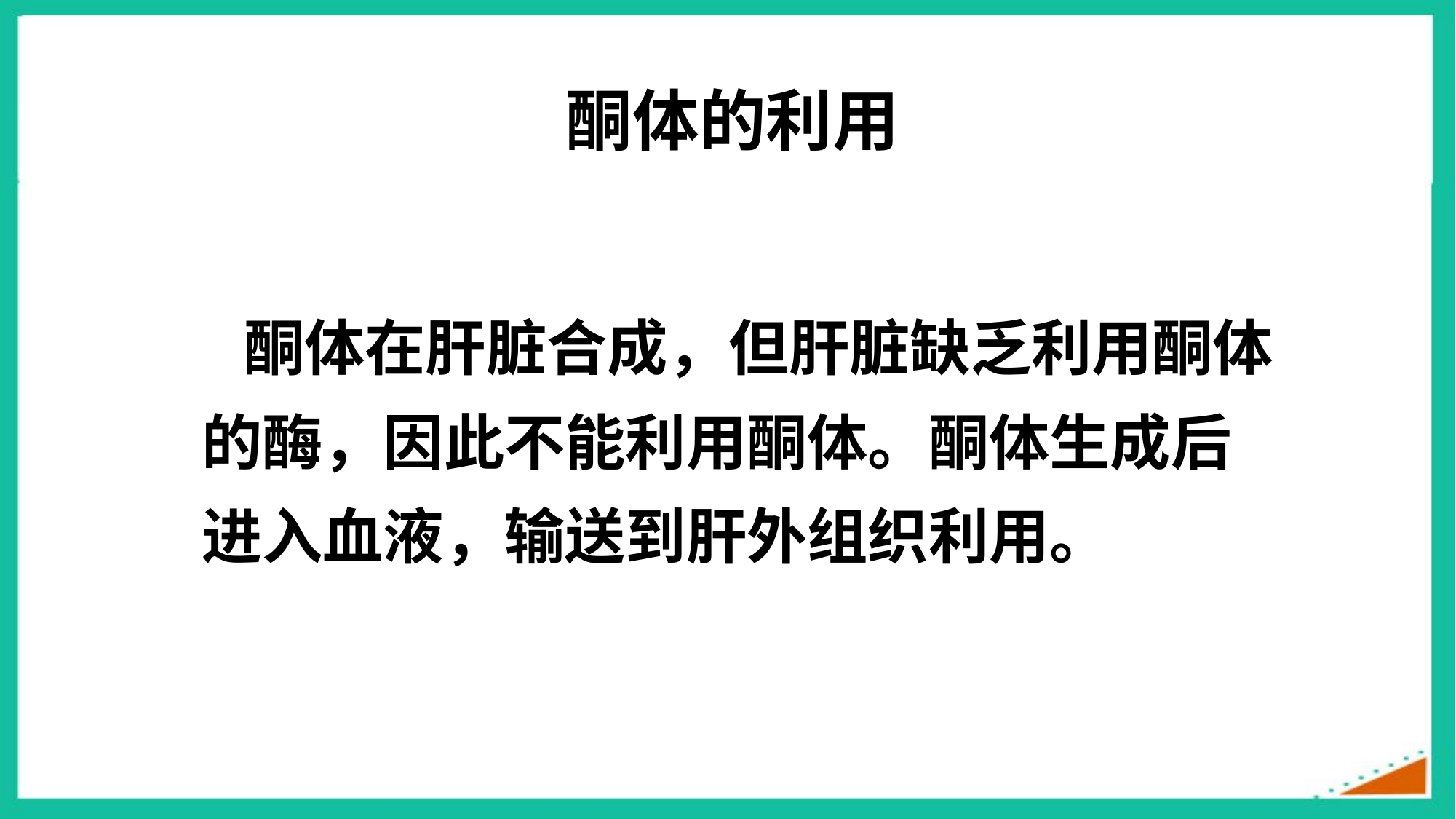

# 酮体的利用
  酮体在肝脏合成，但肝脏缺乏利用酮体的酶，因此不能利用酮体。酮体生成后进入血液，输送到肝外组织利用。